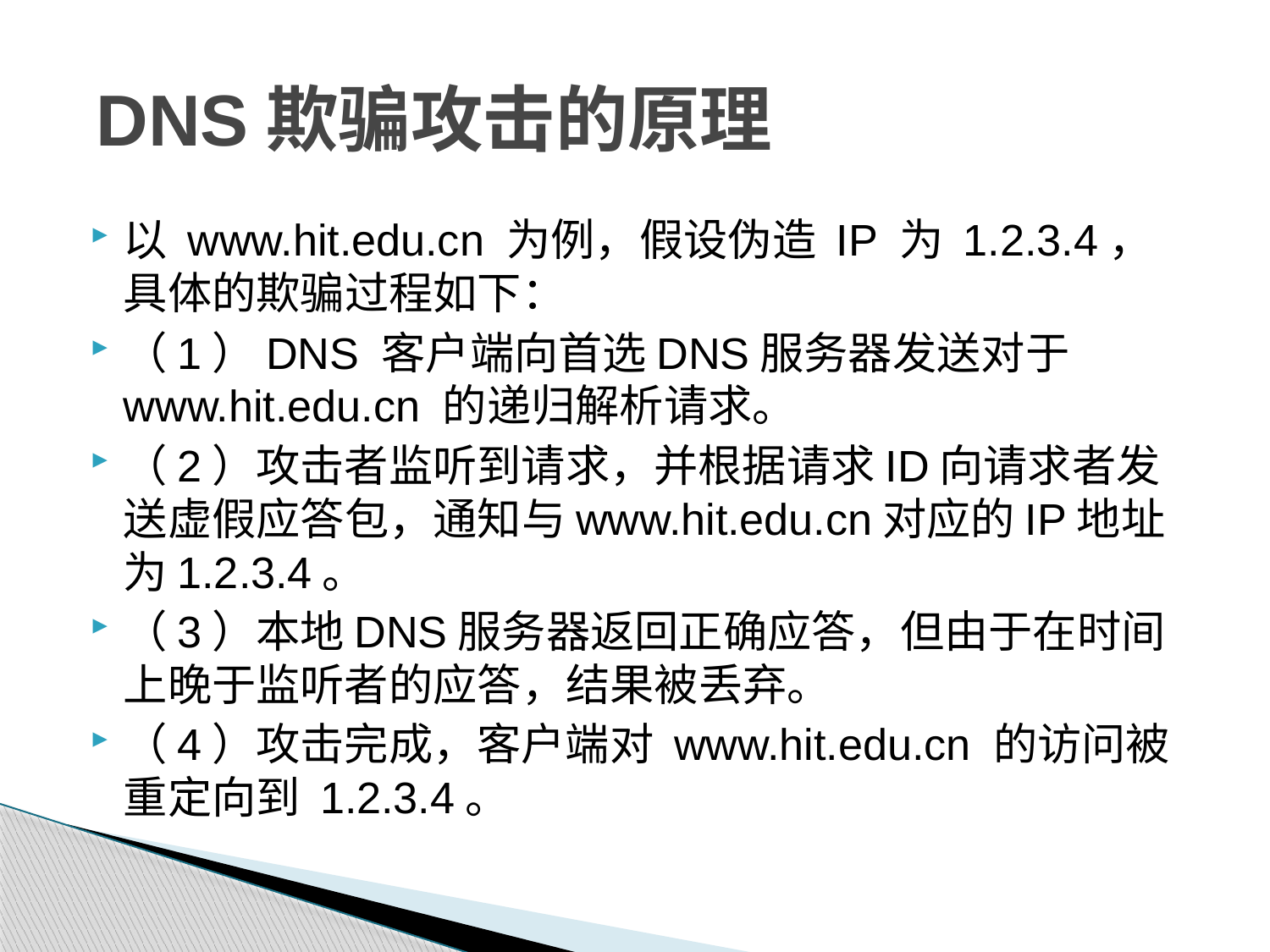

# DNS欺骗攻击的原理
以 www.hit.edu.cn 为例，假设伪造 IP 为 1.2.3.4，具体的欺骗过程如下：
（1）DNS 客户端向首选DNS服务器发送对于www.hit.edu.cn 的递归解析请求。
（2）攻击者监听到请求，并根据请求ID向请求者发送虚假应答包，通知与www.hit.edu.cn对应的IP地址为1.2.3.4。
（3）本地DNS服务器返回正确应答，但由于在时间上晚于监听者的应答，结果被丢弃。
（4）攻击完成，客户端对 www.hit.edu.cn 的访问被重定向到 1.2.3.4。